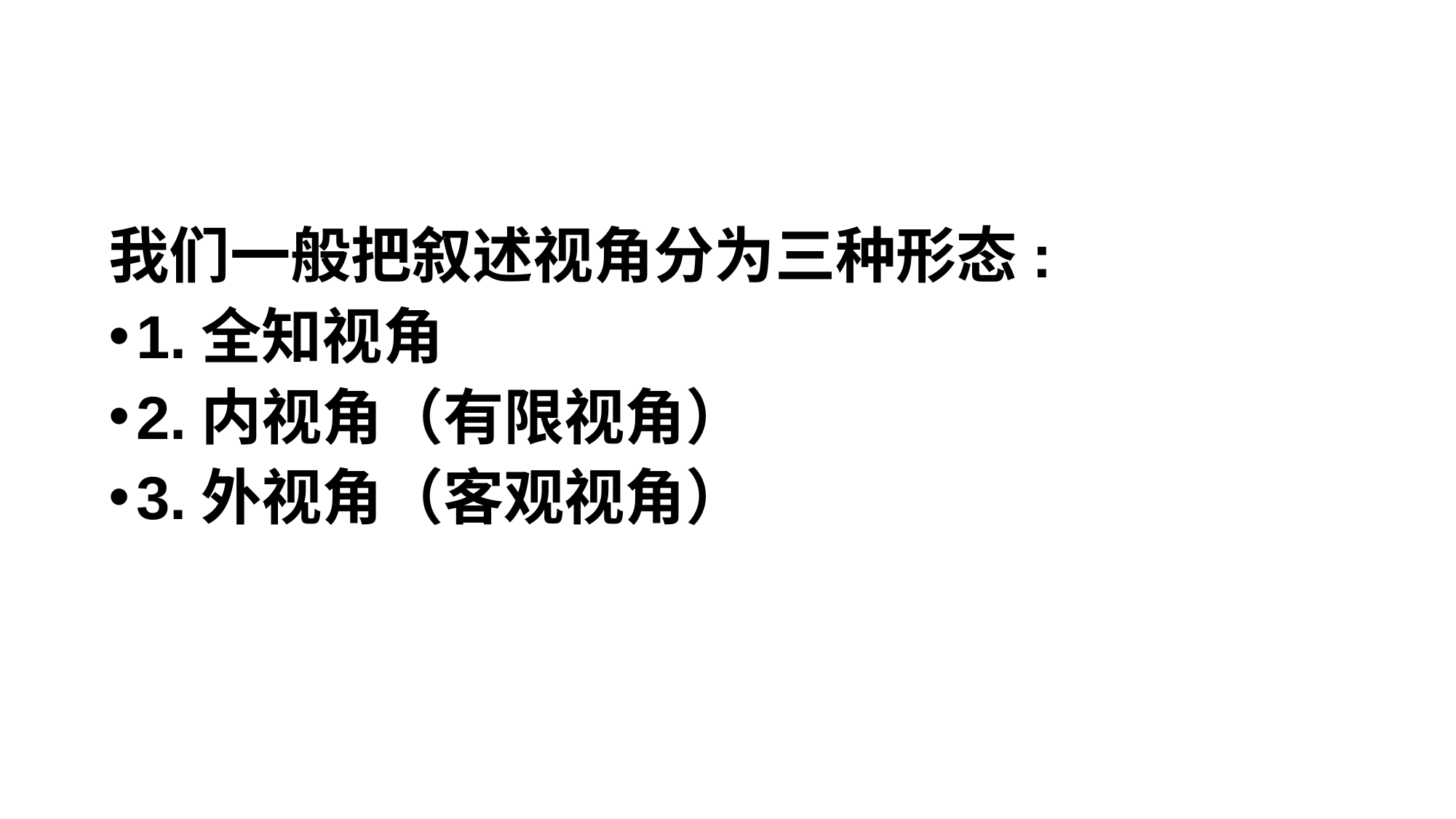

#
我们一般把叙述视角分为三种形态:
1.全知视角
2.内视角（有限视角）
3.外视角（客观视角）